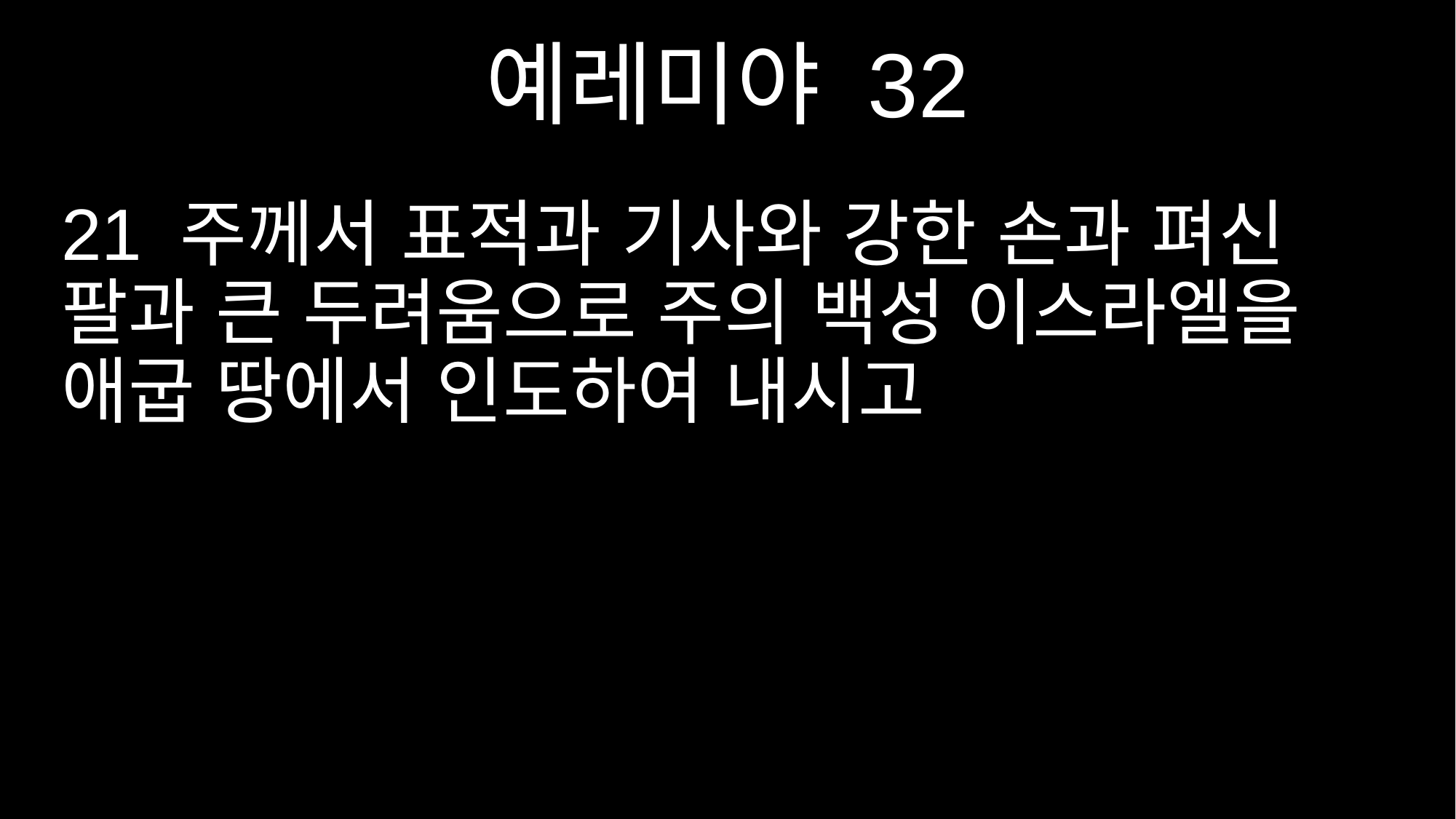

예레미야 32
21 주께서 표적과 기사와 강한 손과 펴신 팔과 큰 두려움으로 주의 백성 이스라엘을 애굽 땅에서 인도하여 내시고